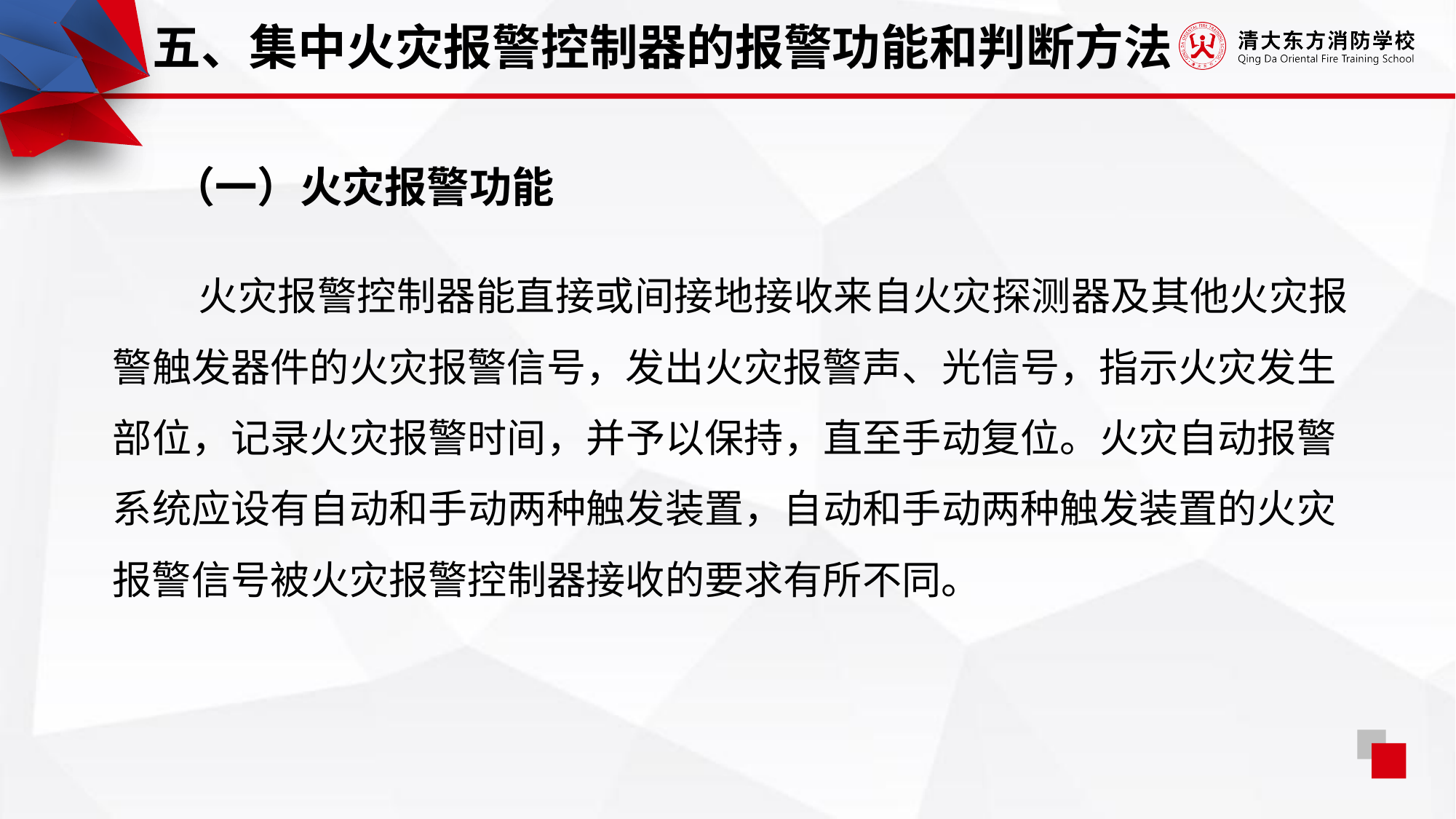

五、集中火灾报警控制器的报警功能和判断方法

（一）火灾报警功能
火灾报警控制器能直接或间接地接收来自火灾探测器及其他火灾报警触发器件的火灾报警信号，发出火灾报警声、光信号，指示火灾发生部位，记录火灾报警时间，并予以保持，直至手动复位。火灾自动报警系统应设有自动和手动两种触发装置，自动和手动两种触发装置的火灾报警信号被火灾报警控制器接收的要求有所不同。